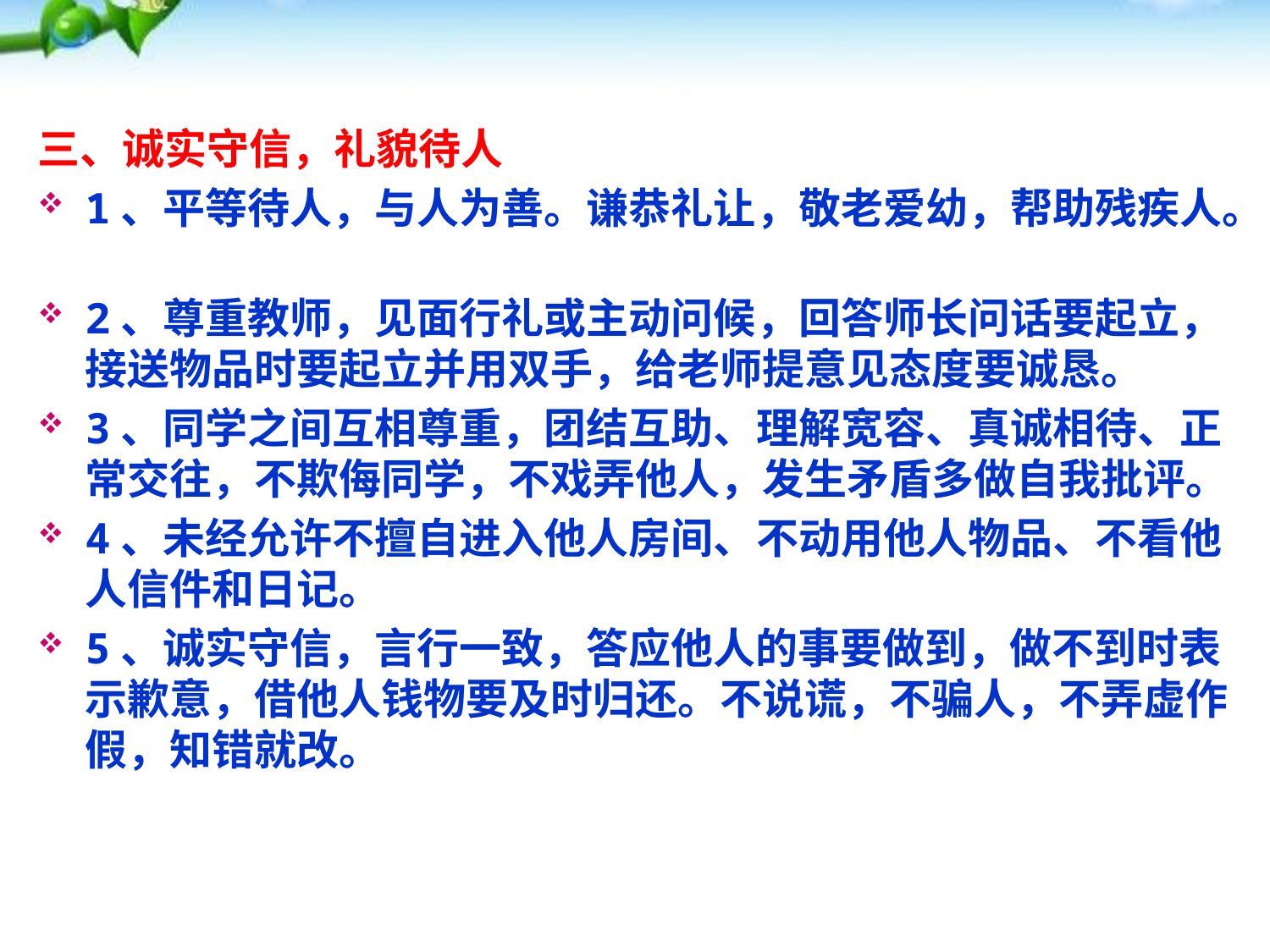

三、诚实守信，礼貌待人
1、平等待人，与人为善。谦恭礼让，敬老爱幼，帮助残疾人。
2、尊重教师，见面行礼或主动问候，回答师长问话要起立，接送物品时要起立并用双手，给老师提意见态度要诚恳。
3、同学之间互相尊重，团结互助、理解宽容、真诚相待、正常交往，不欺侮同学，不戏弄他人，发生矛盾多做自我批评。
4、未经允许不擅自进入他人房间、不动用他人物品、不看他人信件和日记。
5、诚实守信，言行一致，答应他人的事要做到，做不到时表示歉意，借他人钱物要及时归还。不说谎，不骗人，不弄虚作假，知错就改。